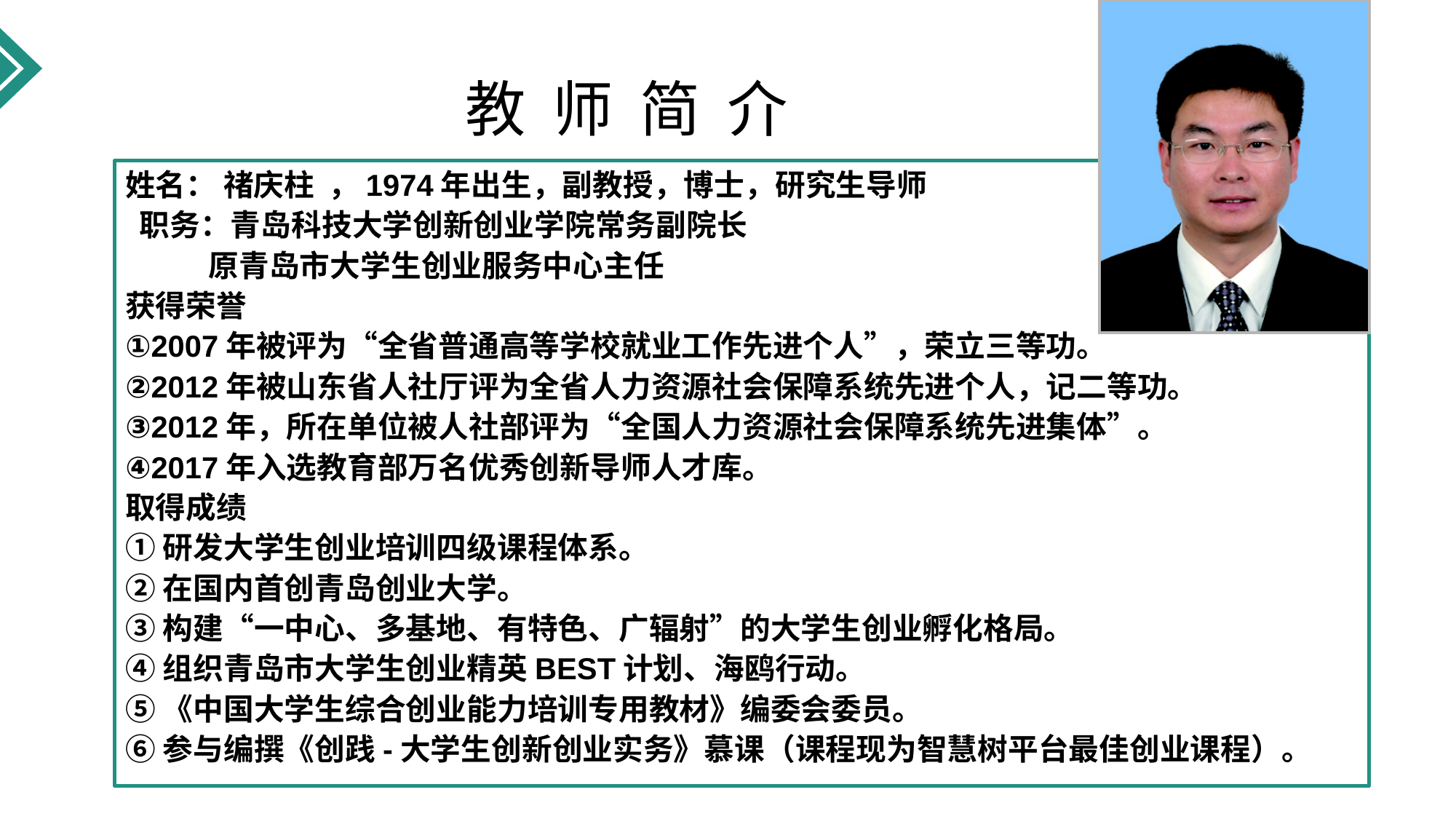

# 教  师  简  介
姓名： 禇庆柱  ，1974年出生，副教授，博士，研究生导师
 职务：青岛科技大学创新创业学院常务副院长
           原青岛市大学生创业服务中心主任
获得荣誉
①2007年被评为“全省普通高等学校就业工作先进个人”，荣立三等功。
②2012年被山东省人社厅评为全省人力资源社会保障系统先进个人，记二等功。
③2012年，所在单位被人社部评为“全国人力资源社会保障系统先进集体”。
④2017年入选教育部万名优秀创新导师人才库。
取得成绩
①研发大学生创业培训四级课程体系。
②在国内首创青岛创业大学。
③构建“一中心、多基地、有特色、广辐射”的大学生创业孵化格局。
④组织青岛市大学生创业精英BEST计划、海鸥行动。
⑤《中国大学生综合创业能力培训专用教材》编委会委员。
⑥参与编撰《创践-大学生创新创业实务》慕课（课程现为智慧树平台最佳创业课程）。